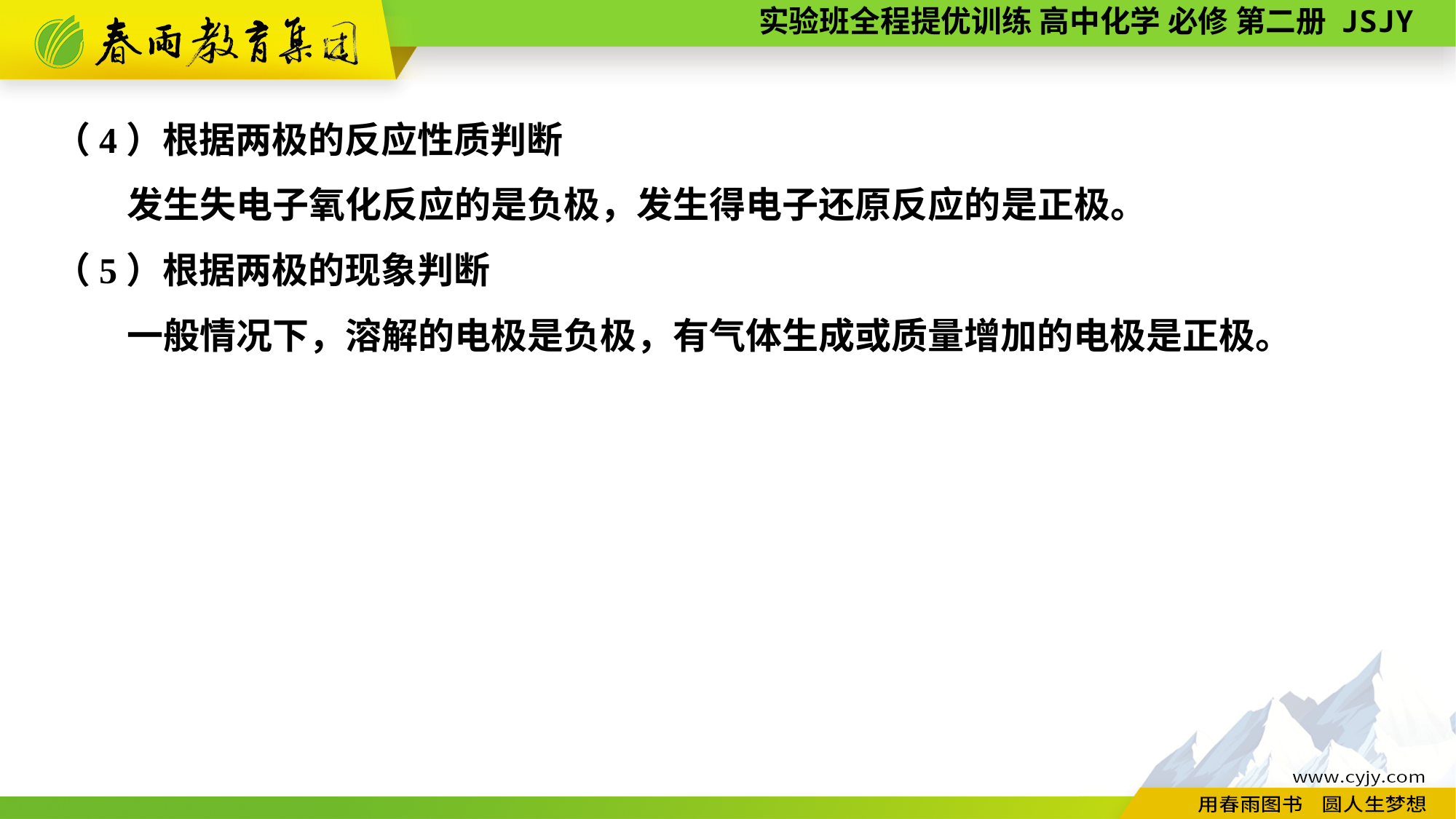

（4）根据两极的反应性质判断
发生失电子氧化反应的是负极，发生得电子还原反应的是正极。
（5）根据两极的现象判断
一般情况下，溶解的电极是负极，有气体生成或质量增加的电极是正极。